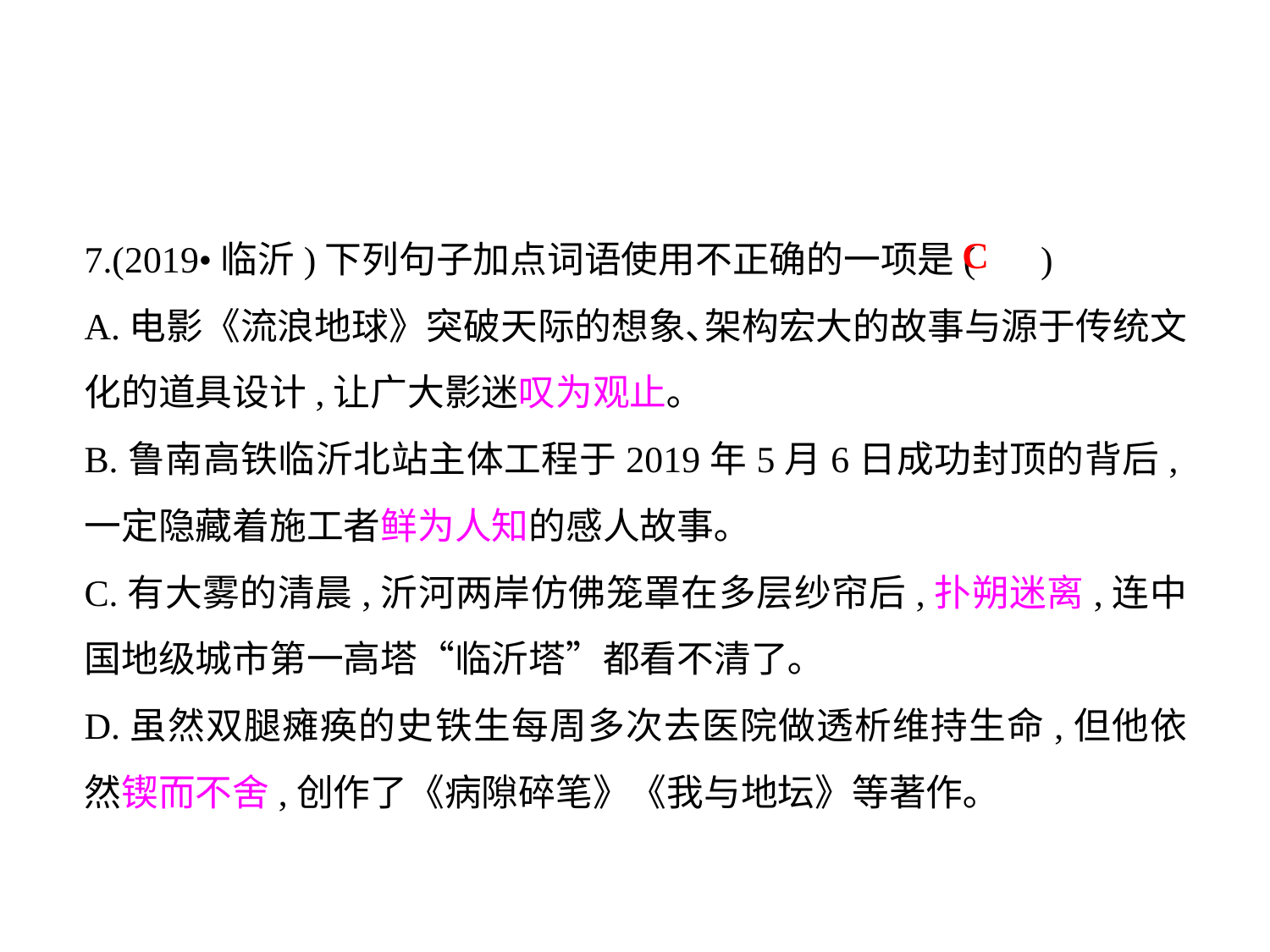

7.(2019•临沂)下列句子加点词语使用不正确的一项是(       )
A.电影《流浪地球》突破天际的想象､架构宏大的故事与源于传统文化的道具设计,让广大影迷叹为观止｡
B.鲁南高铁临沂北站主体工程于2019年5月6日成功封顶的背后,一定隐藏着施工者鲜为人知的感人故事｡
C.有大雾的清晨,沂河两岸仿佛笼罩在多层纱帘后,扑朔迷离,连中国地级城市第一高塔“临沂塔”都看不清了｡
D.虽然双腿瘫痪的史铁生每周多次去医院做透析维持生命,但他依然锲而不舍,创作了《病隙碎笔》《我与地坛》等著作｡
C